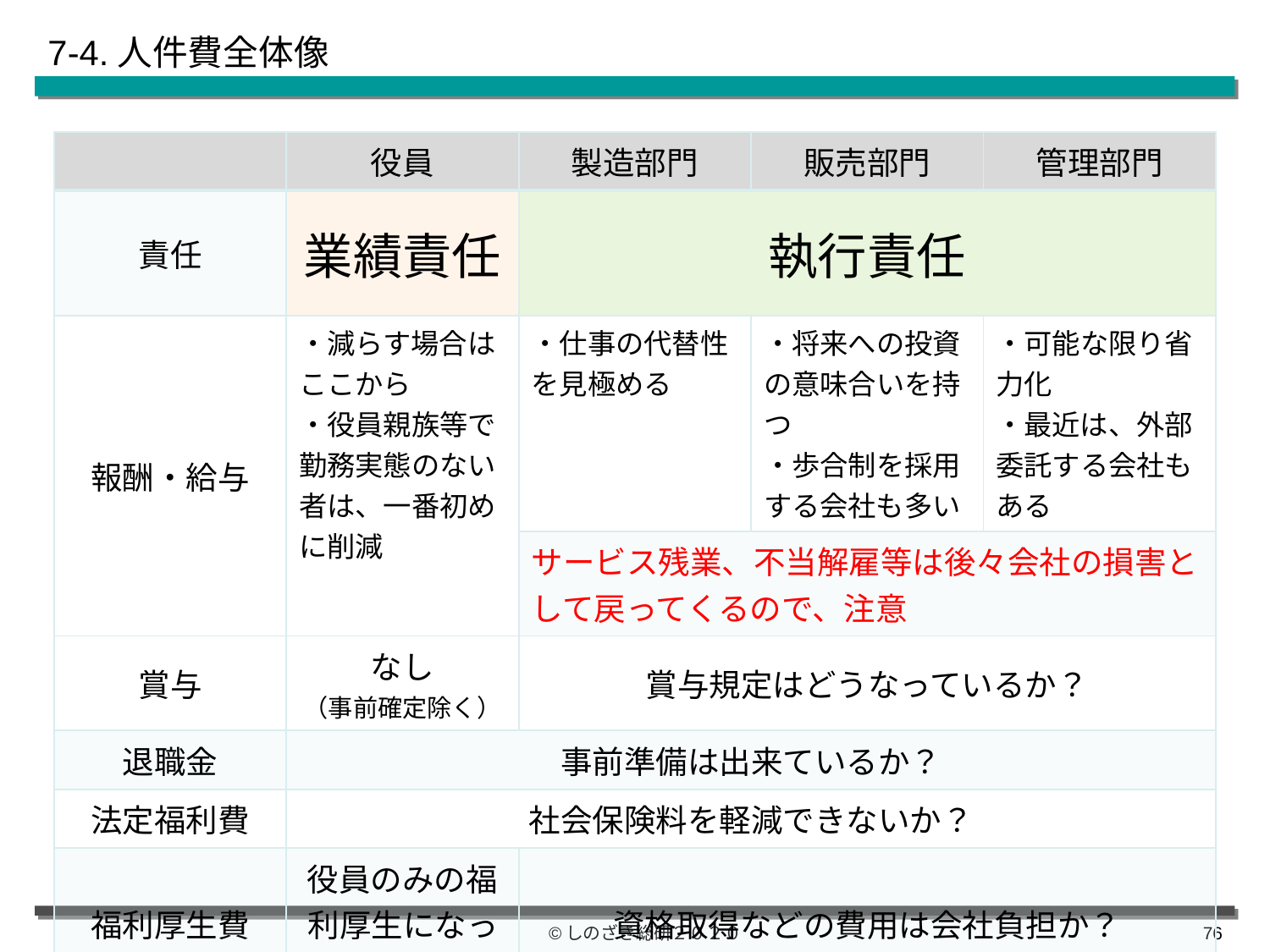

# 7-4.人件費全体像
|  | 役員 | 製造部門 | 販売部門 | 管理部門 |
| --- | --- | --- | --- | --- |
| 責任 | 業績責任 | 執行責任 |  |  |
| 報酬・給与 | ・減らす場合はここから ・役員親族等で勤務実態のない者は、一番初めに削減 | ・仕事の代替性を見極める | ・将来への投資の意味合いを持つ ・歩合制を採用する会社も多い | ・可能な限り省力化 ・最近は、外部委託する会社もある |
|  |  | サービス残業、不当解雇等は後々会社の損害として戻ってくるので、注意 |  |  |
| 賞与 | なし （事前確定除く） | 賞与規定はどうなっているか？ |  |  |
| 退職金 | 事前準備は出来ているか？ |  |  |  |
| 法定福利費 | 社会保険料を軽減できないか？ |  |  |  |
| 福利厚生費 | 役員のみの福利厚生になっていないか？ | 資格取得などの費用は会社負担か？ |  |  |
©しのざき総研２０２０
76